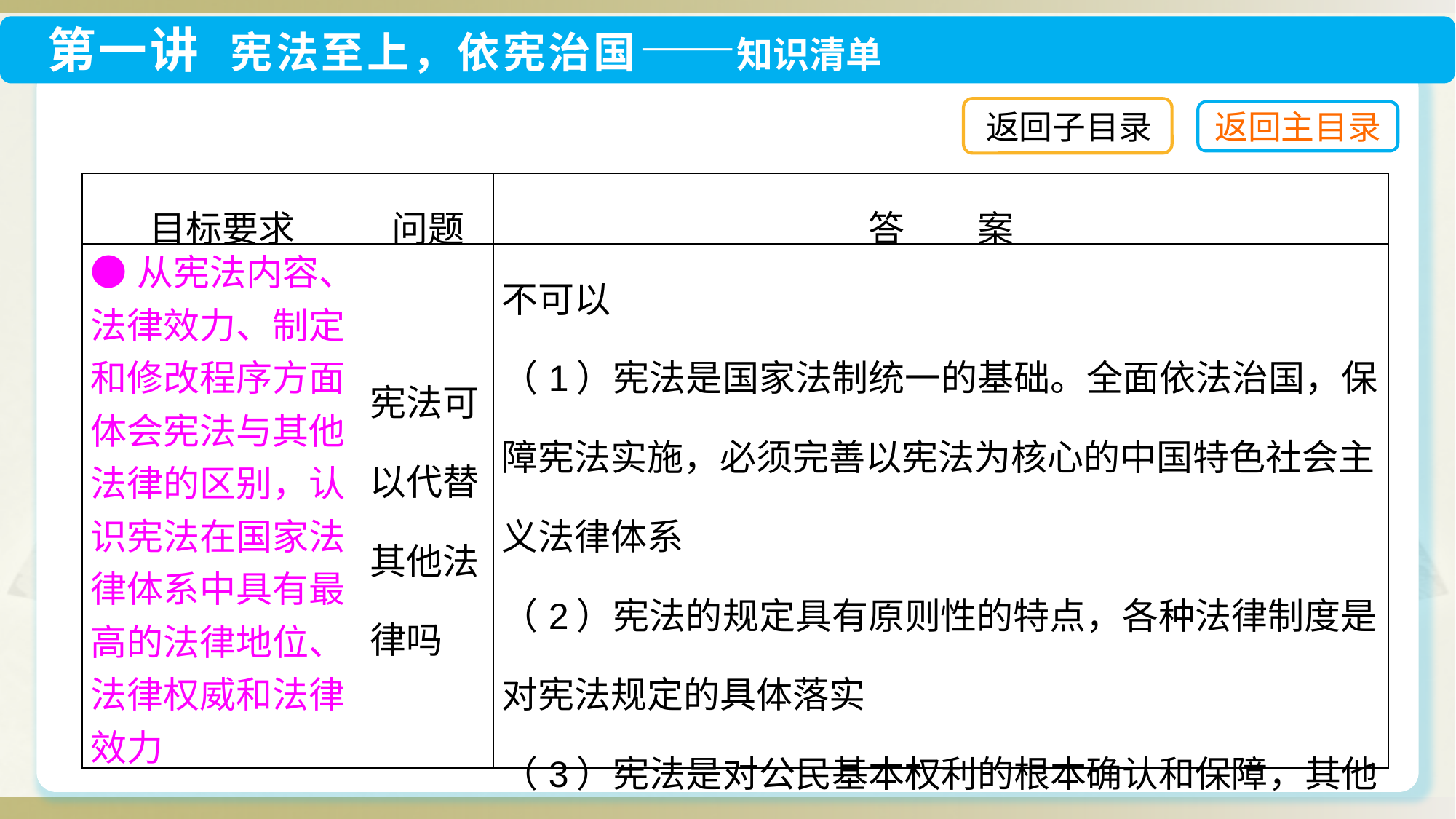

返回子目录
| 目标要求 | 问题 | 答　　案 |
| --- | --- | --- |
| ●从宪法内容、法律效力、制定和修改程序方面体会宪法与其他法律的区别，认识宪法在国家法律体系中具有最高的法律地位、法律权威和法律效力 | 宪法可以代替其他法律吗 | 不可以 （1）宪法是国家法制统一的基础。全面依法治国，保障宪法实施，必须完善以宪法为核心的中国特色社会主义法律体系 （2）宪法的规定具有原则性的特点，各种法律制度是对宪法规定的具体落实 （3）宪法是对公民基本权利的根本确认和保障，其他法律也对公民基本权利的实现具有不可替代的作用 |